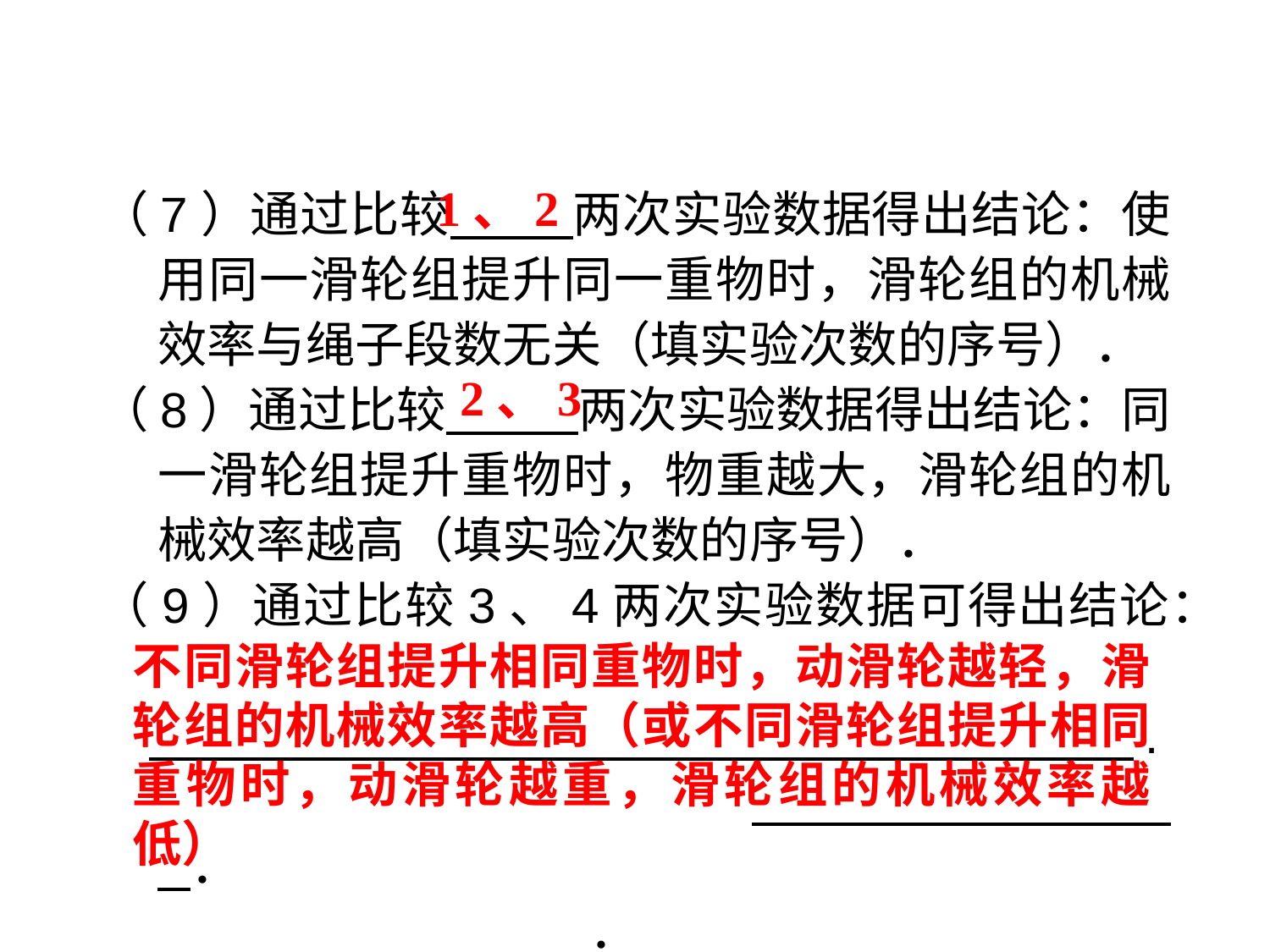

（7）通过比较　　  两次实验数据得出结论：使用同一滑轮组提升同一重物时，滑轮组的机械效率与绳子段数无关（填实验次数的序号）．
（8）通过比较　　   两次实验数据得出结论：同一滑轮组提升重物时，物重越大，滑轮组的机械效率越高（填实验次数的序号）．
（9）通过比较3、4两次实验数据可得出结论：
　　　　　　　　　　　　　　　　　　　　   .　　　　　　　　　　　　　                                     ．
  　                                     ．
1、2
2、3
不同滑轮组提升相同重物时，动滑轮越轻，滑轮组的机械效率越高（或不同滑轮组提升相同重物时，动滑轮越重，滑轮组的机械效率越低）